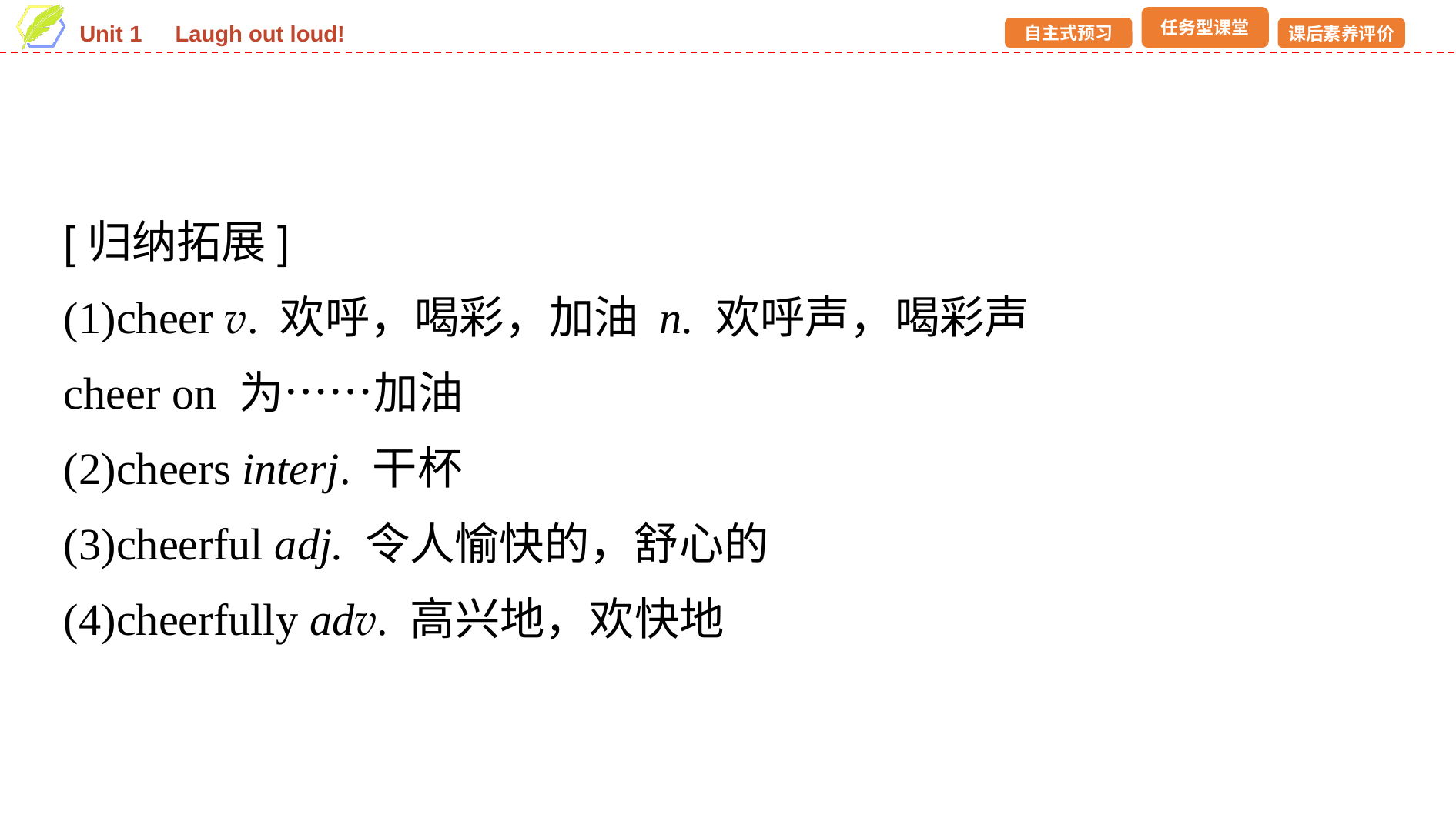

[归纳拓展]
(1)cheer v. 欢呼，喝彩，加油 n. 欢呼声，喝彩声
cheer on 为……加油
(2)cheers interj. 干杯
(3)cheerful adj. 令人愉快的，舒心的
(4)cheerfully adv. 高兴地，欢快地